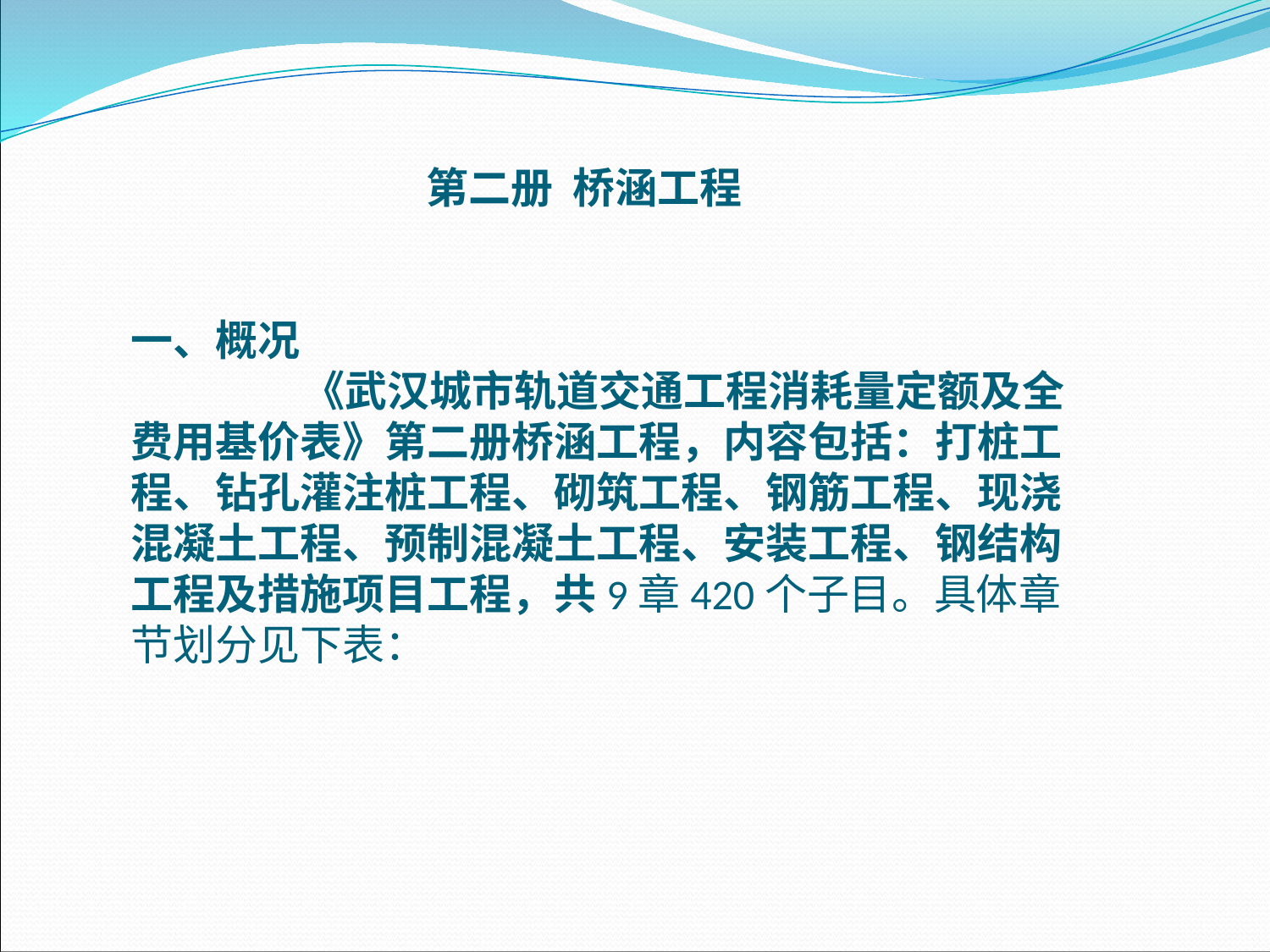

第二册  桥涵工程
一、概况                 《武汉城市轨道交通工程消耗量定额及全费用基价表》第二册桥涵工程，内容包括：打桩工程、钻孔灌注桩工程、砌筑工程、钢筋工程、现浇混凝土工程、预制混凝土工程、安装工程、钢结构工程及措施项目工程，共9章420个子目。具体章节划分见下表：